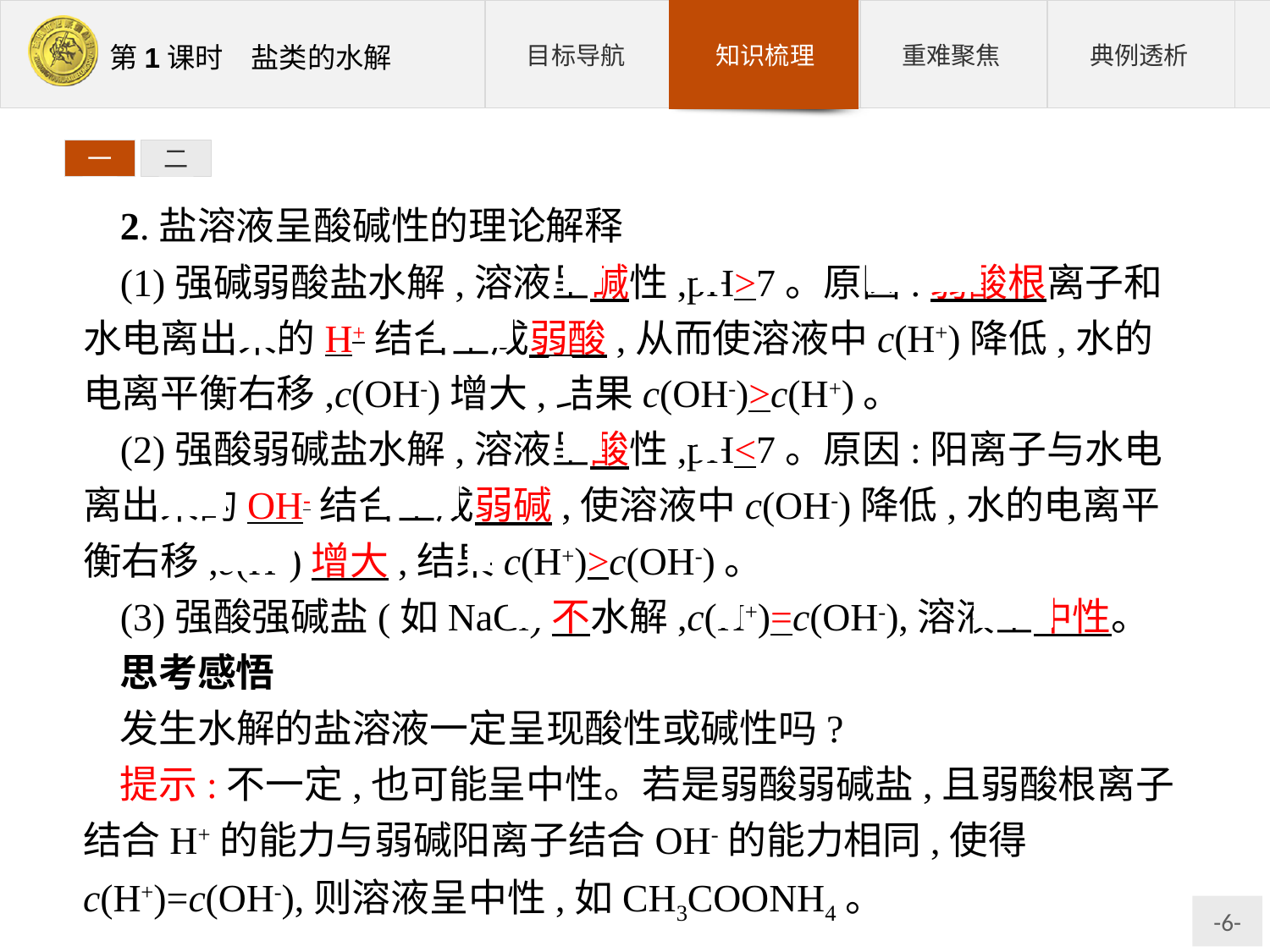

一
二
2.盐溶液呈酸碱性的理论解释
(1)强碱弱酸盐水解,溶液呈碱性,pH>7。原因:弱酸根离子和水电离出来的H+结合生成弱酸,从而使溶液中c(H+)降低,水的电离平衡右移,c(OH-)增大,结果c(OH-)>c(H+)。
(2)强酸弱碱盐水解,溶液呈酸性,pH<7。原因:阳离子与水电离出来的OH-结合生成弱碱,使溶液中c(OH-)降低,水的电离平衡右移,c(H+)增大,结果c(H+)>c(OH-)。
(3)强酸强碱盐(如NaCl)不水解,c(H+)=c(OH-),溶液呈中性。
思考感悟
发生水解的盐溶液一定呈现酸性或碱性吗?
提示:不一定,也可能呈中性。若是弱酸弱碱盐,且弱酸根离子结合H+的能力与弱碱阳离子结合OH-的能力相同,使得c(H+)=c(OH-),则溶液呈中性,如CH3COONH4。